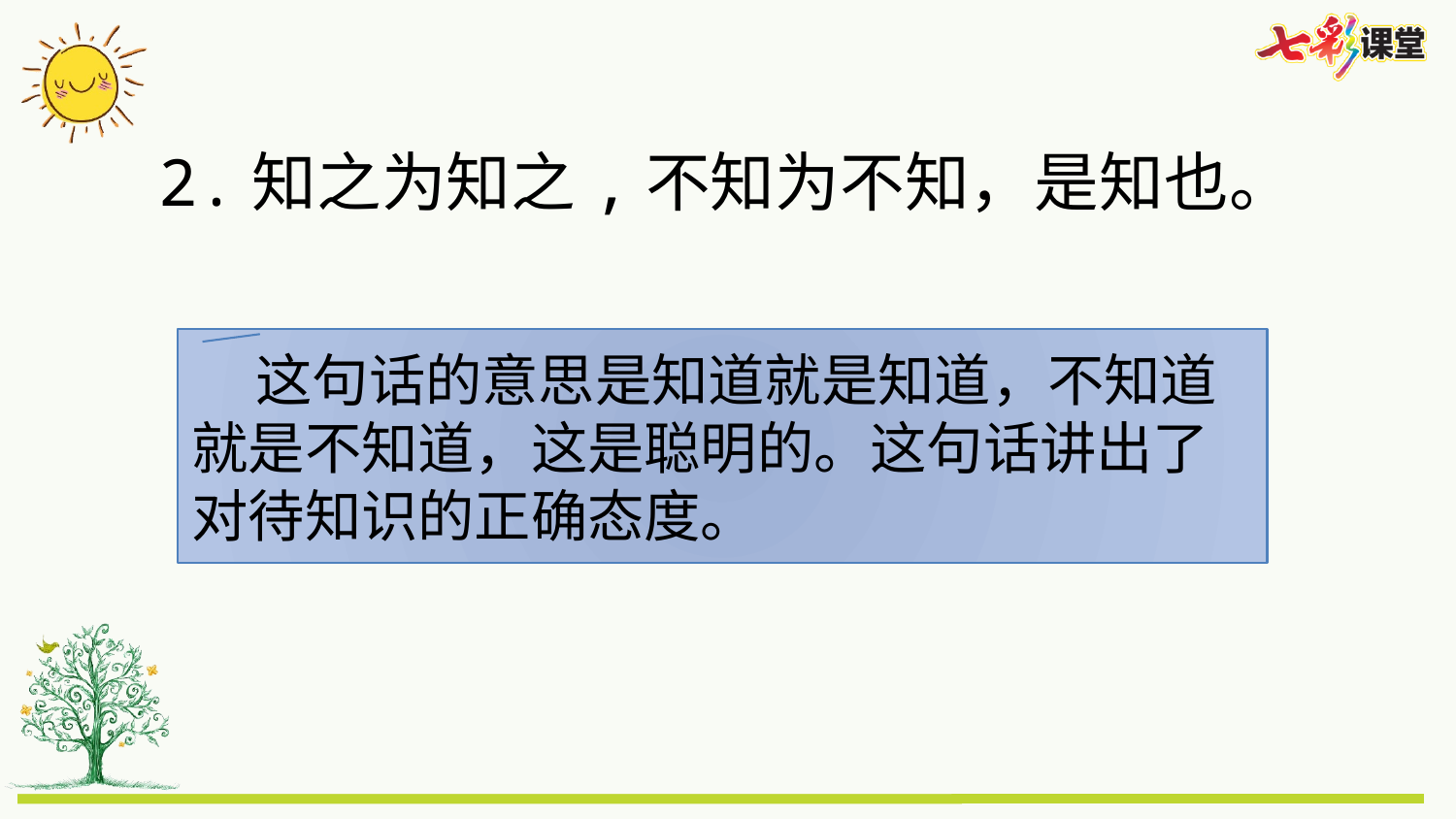

2.知之为知之,不知为不知，是知也。
    这句话的意思是知道就是知道，不知道就是不知道，这是聪明的。这句话讲出了对待知识的正确态度。